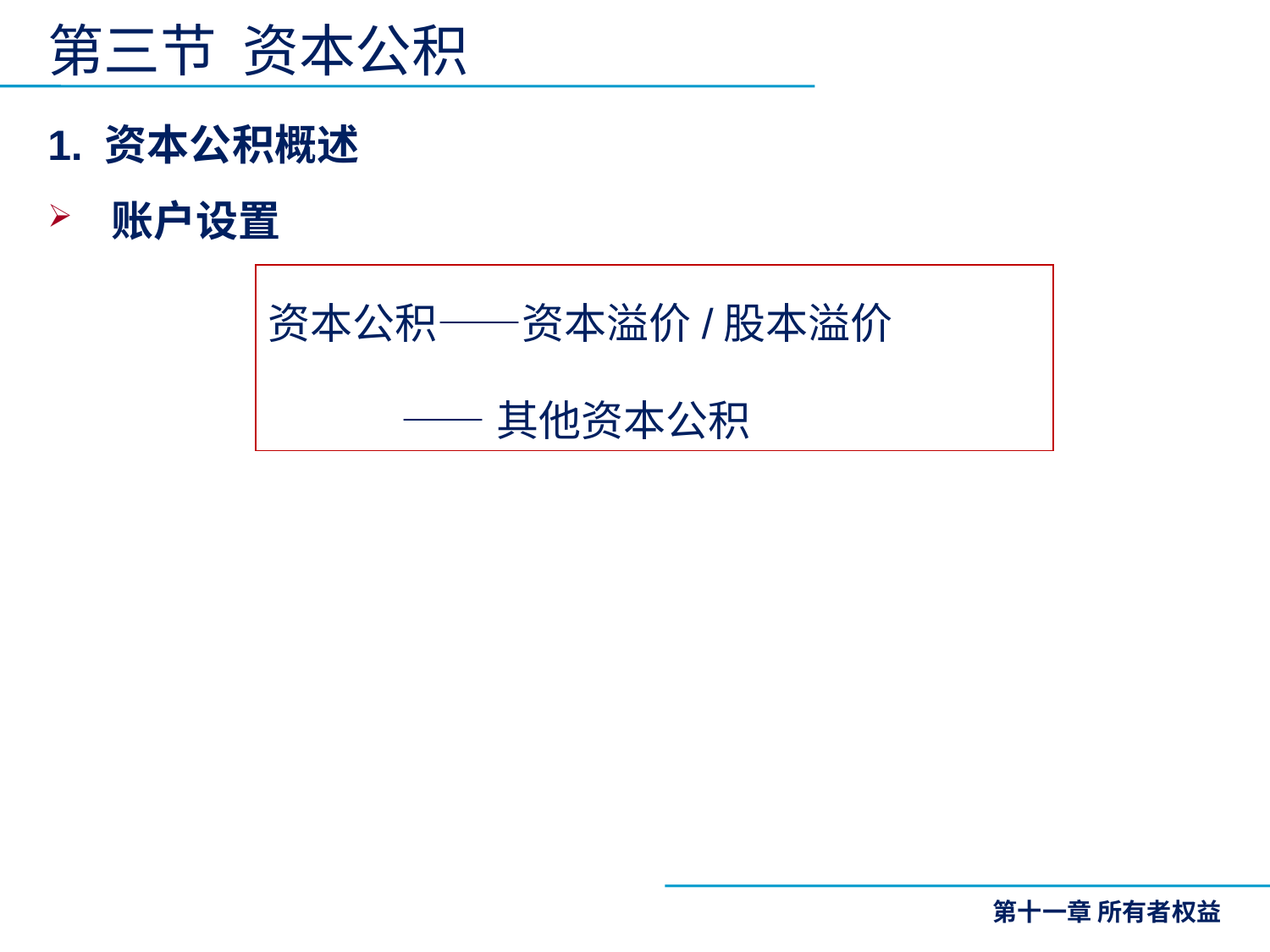

# 第三节  资本公积
1. 资本公积概述
账户设置
资本公积——资本溢价/股本溢价
              ——其他资本公积